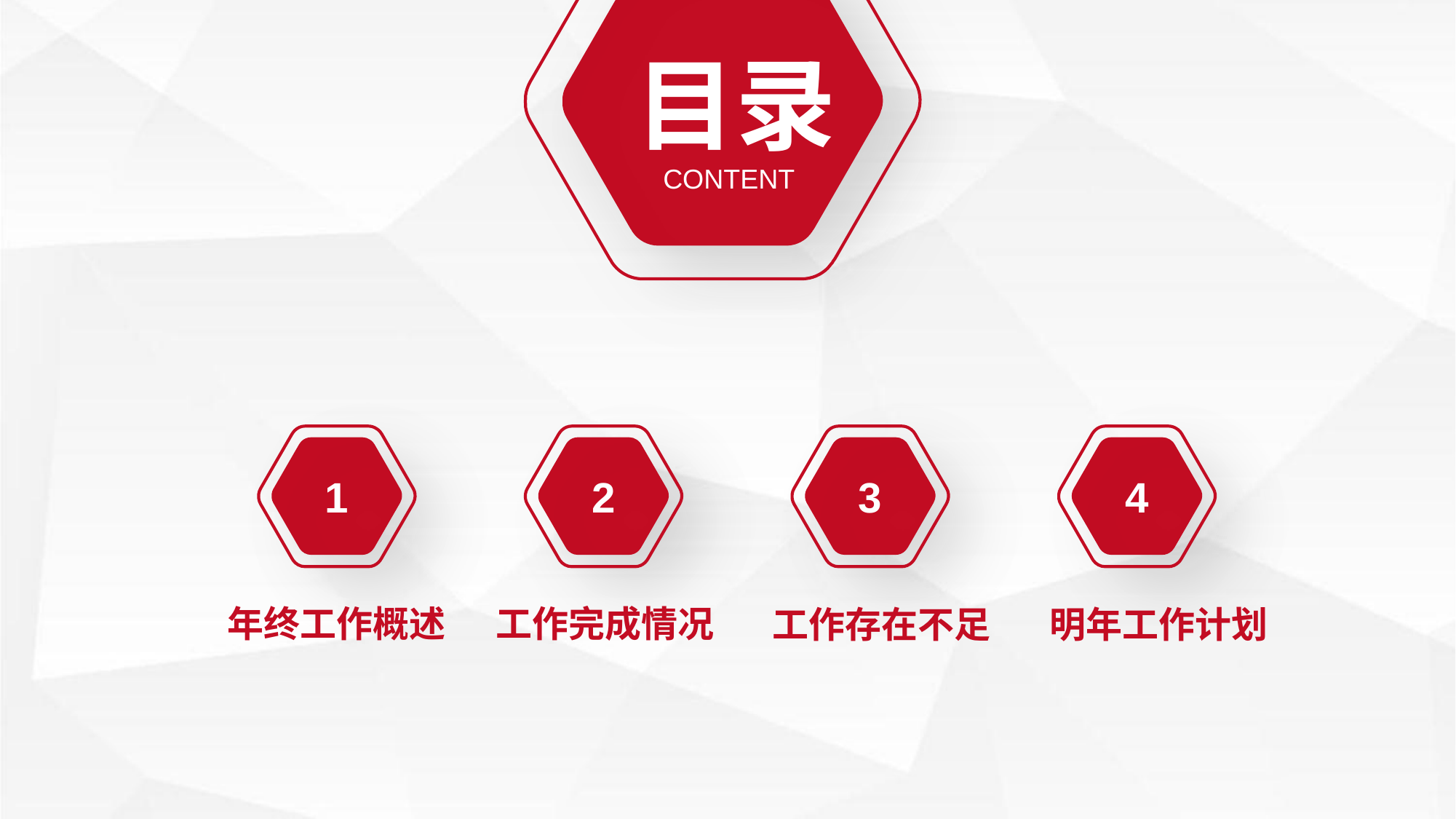

目录
CONTENT

1

2

3

4
年终工作概述
工作完成情况
明年工作计划
工作存在不足